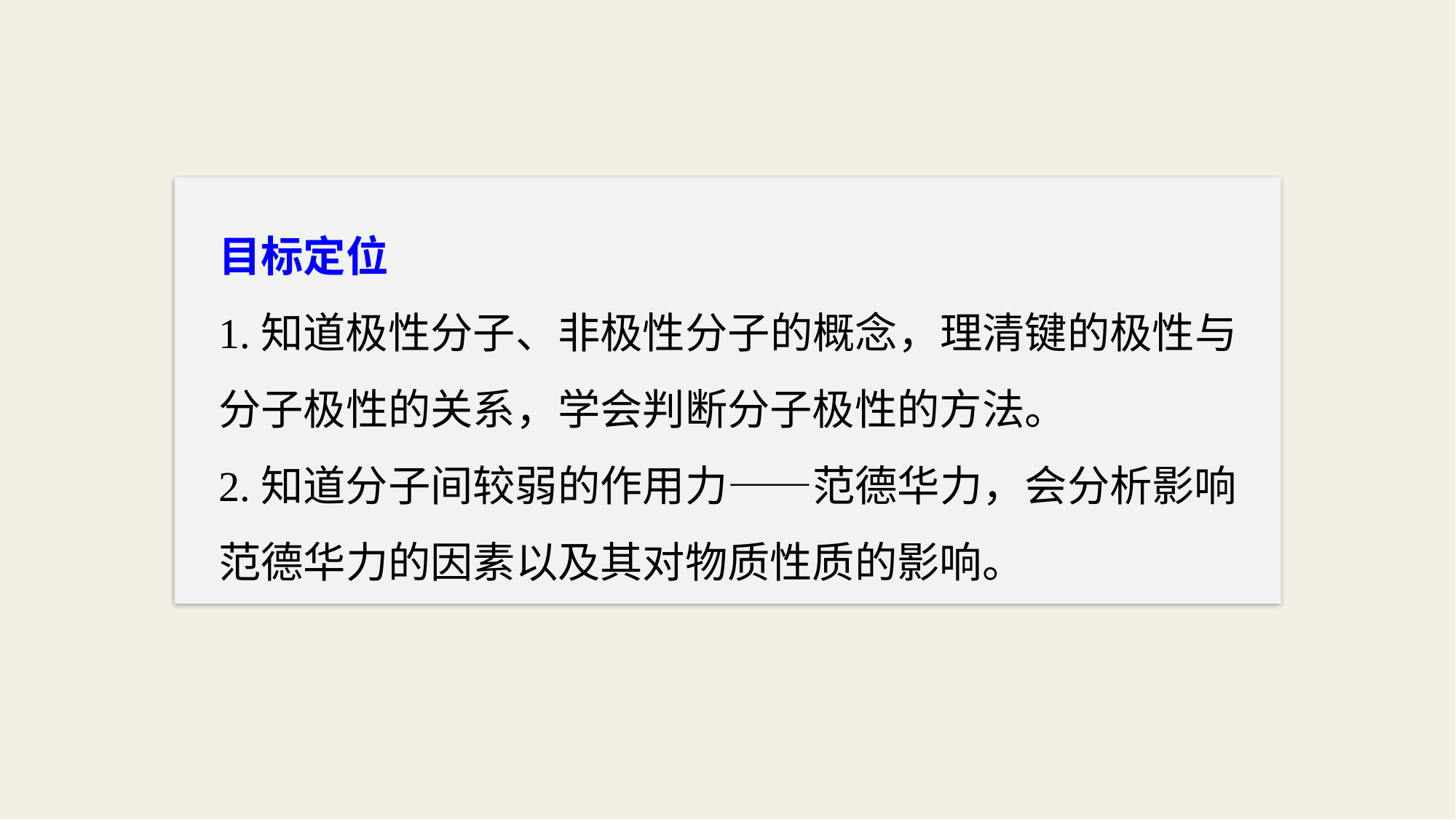

目标定位
1.知道极性分子、非极性分子的概念，理清键的极性与分子极性的关系，学会判断分子极性的方法。
2.知道分子间较弱的作用力——范德华力，会分析影响范德华力的因素以及其对物质性质的影响。